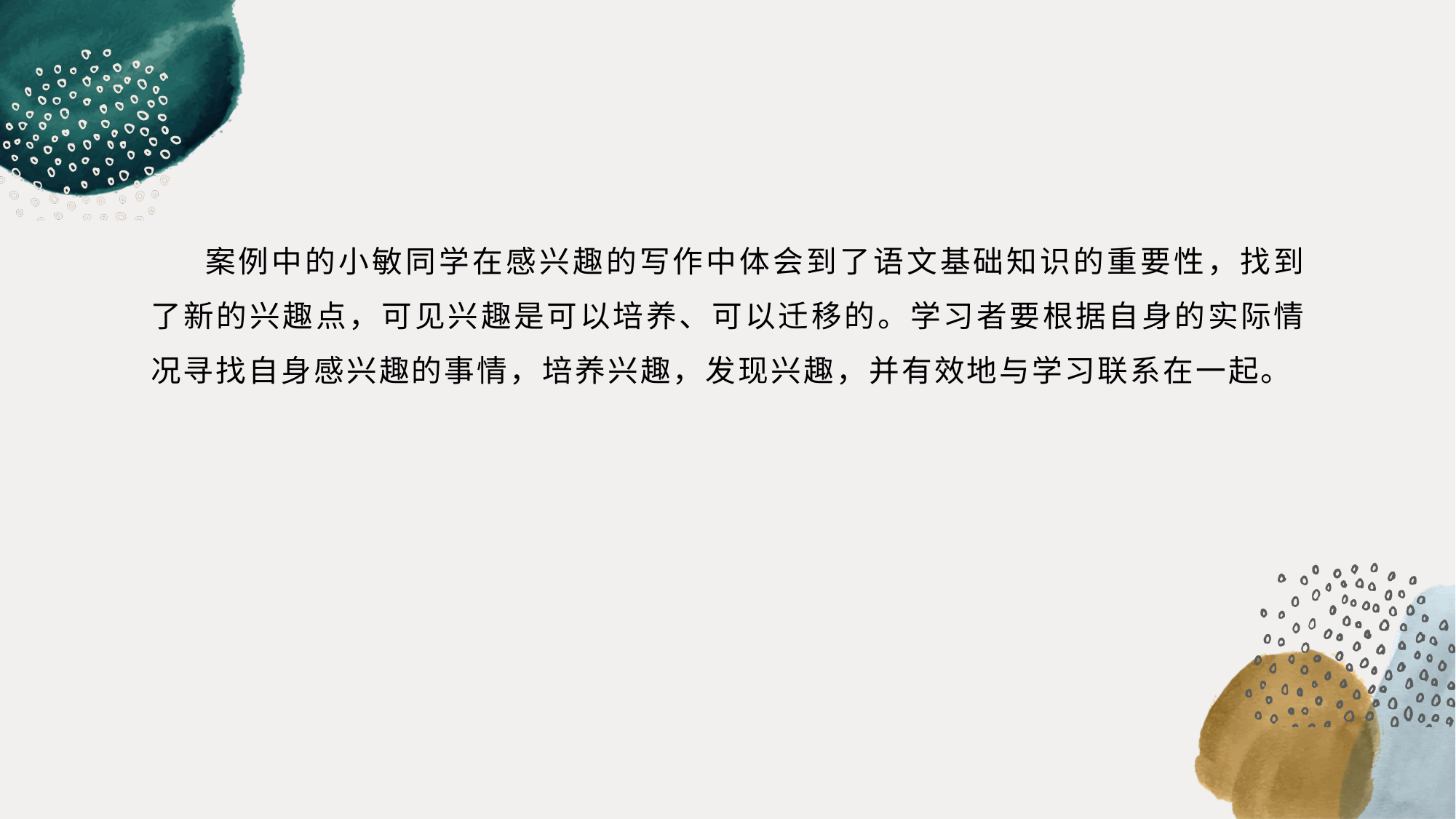

案例中的小敏同学在感兴趣的写作中体会到了语文基础知识的重要性，找到了新的兴趣点，可见兴趣是可以培养、可以迁移的。学习者要根据自身的实际情况寻找自身感兴趣的事情，培养兴趣，发现兴趣，并有效地与学习联系在一起。